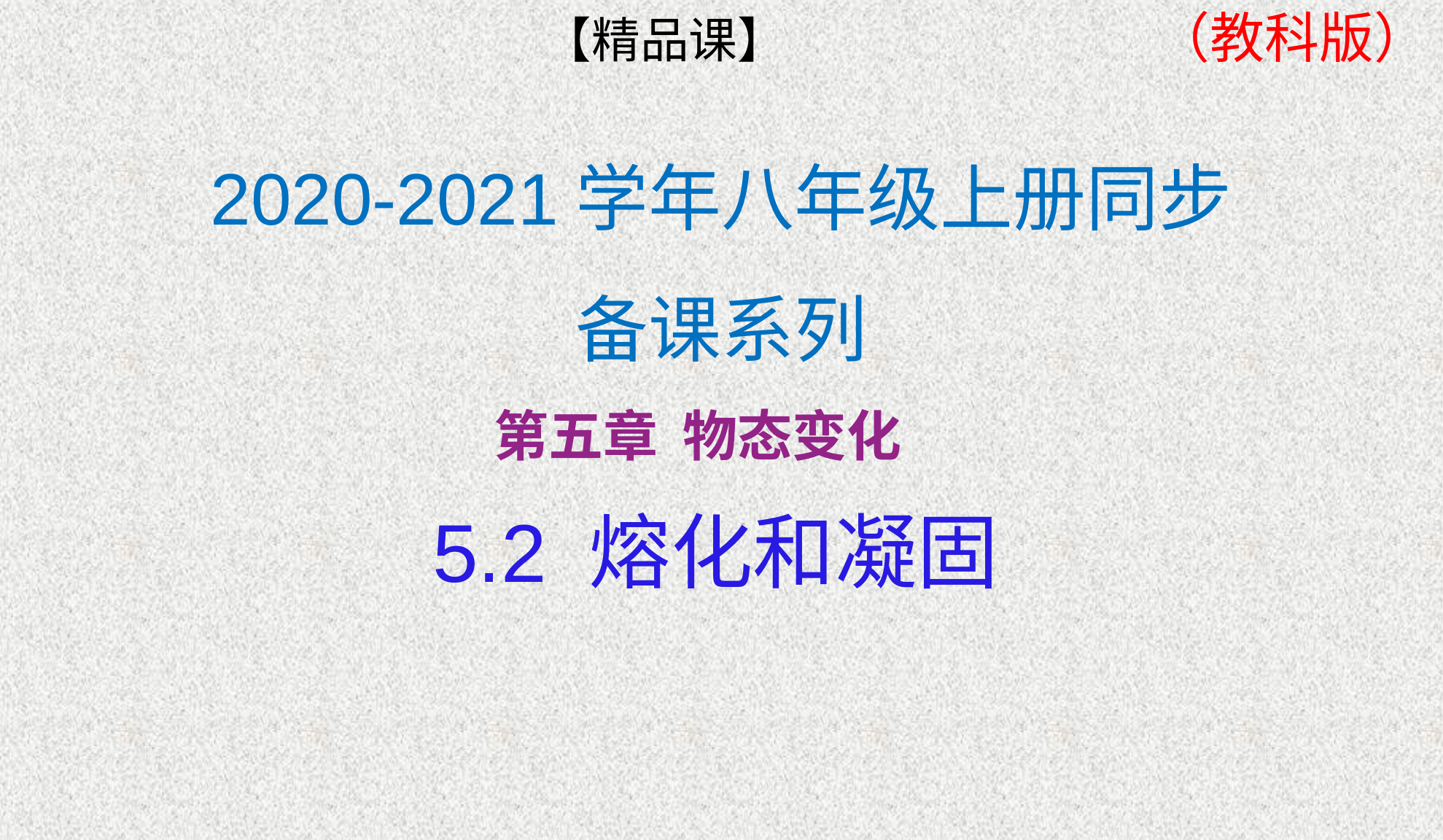

（教科版）
【精品课】
# 2020-2021学年八年级上册同步备课系列
第五章  物态变化
5.2 熔化和凝固